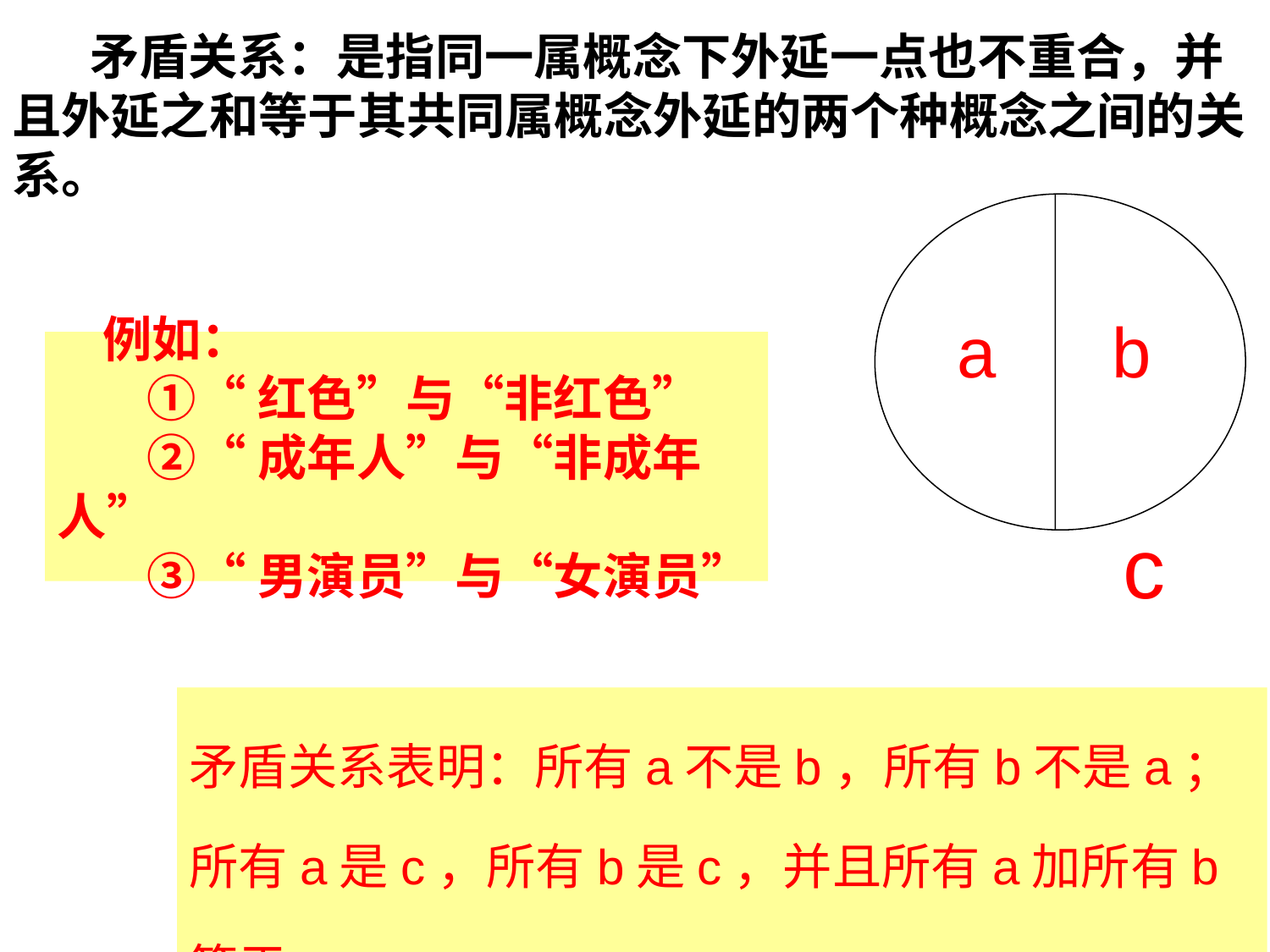

矛盾关系：是指同一属概念下外延一点也不重合，并且外延之和等于其共同属概念外延的两个种概念之间的关系。

a
b
c
例如：
    ①“红色”与“非红色”
    ②“成年人”与“非成年人”
    ③“男演员”与“女演员”
矛盾关系表明：所有a不是b，所有b不是a；所有a是c，所有b是c，并且所有a加所有b等于c。